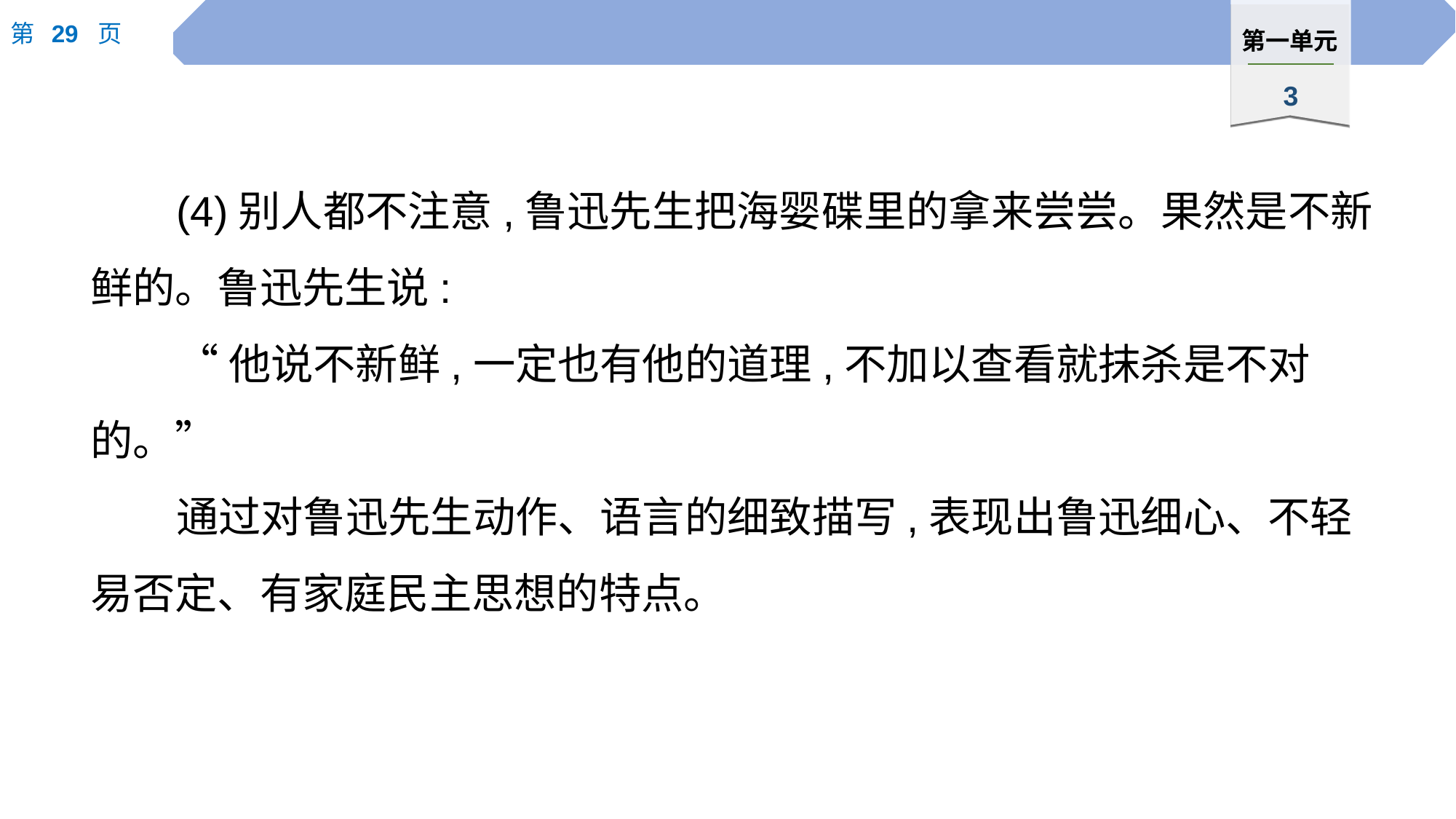

(4)别人都不注意,鲁迅先生把海婴碟里的拿来尝尝。果然是不新鲜的。鲁迅先生说:
“他说不新鲜,一定也有他的道理,不加以查看就抹杀是不对的。”
通过对鲁迅先生动作、语言的细致描写,表现出鲁迅细心、不轻易否定、有家庭民主思想的特点。